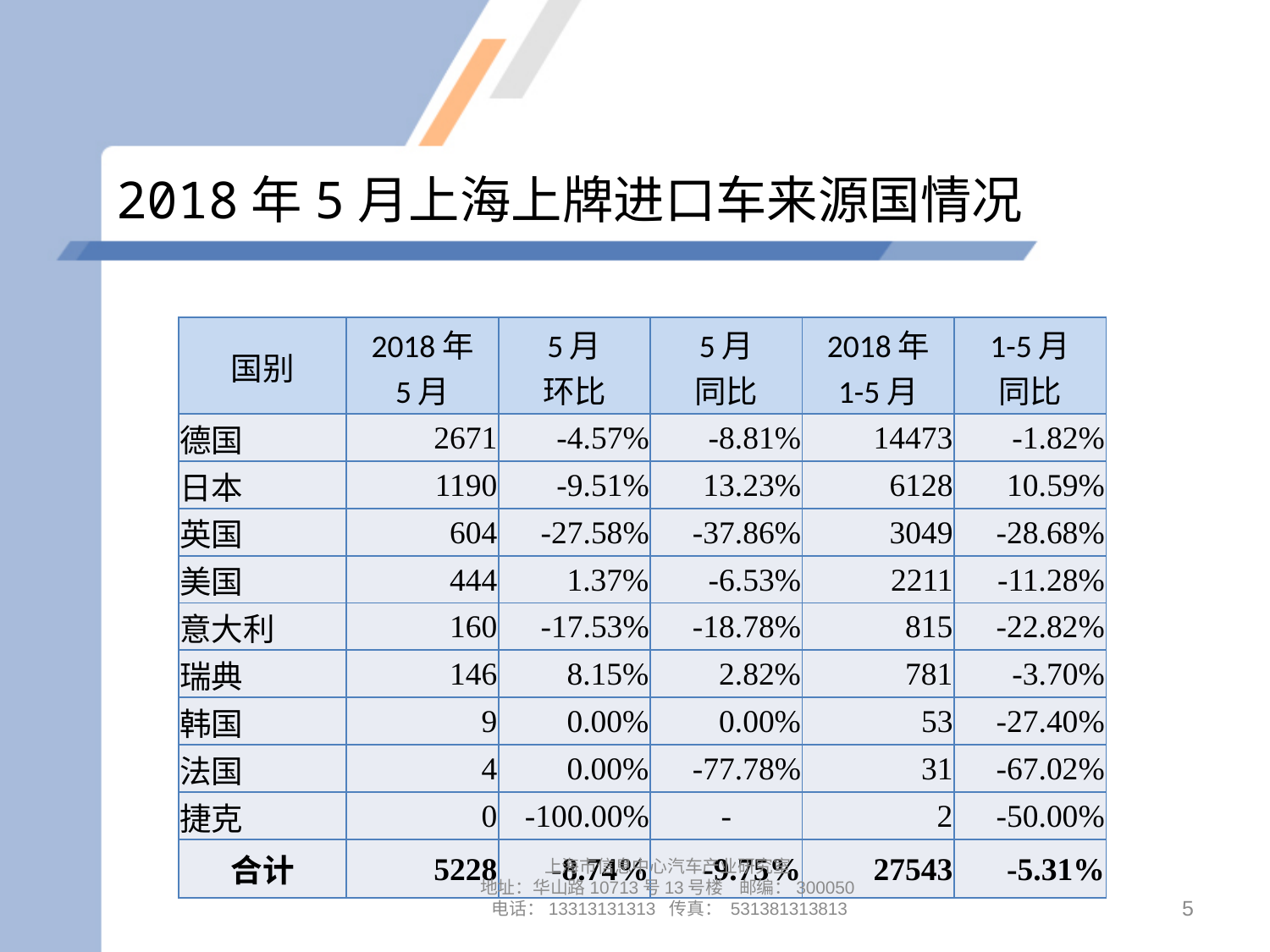

# 2018年5月上海上牌进口车来源国情况
| 国别 | 2018年 5月 | 5月 环比 | 5月 同比 | 2018年 1-5月 | 1-5月 同比 |
| --- | --- | --- | --- | --- | --- |
| 德国 | 2671 | -4.57% | -8.81% | 14473 | -1.82% |
| 日本 | 1190 | -9.51% | 13.23% | 6128 | 10.59% |
| 英国 | 604 | -27.58% | -37.86% | 3049 | -28.68% |
| 美国 | 444 | 1.37% | -6.53% | 2211 | -11.28% |
| 意大利 | 160 | -17.53% | -18.78% | 815 | -22.82% |
| 瑞典 | 146 | 8.15% | 2.82% | 781 | -3.70% |
| 韩国 | 9 | 0.00% | 0.00% | 53 | -27.40% |
| 法国 | 4 | 0.00% | -77.78% | 31 | -67.02% |
| 捷克 | 0 | -100.00% | - | 2 | -50.00% |
| 合计 | 5228 | -8.74% | -9.75% | 27543 | -5.31% |
上海市信息中心汽车产业研究室
地址：华山路10713号13号楼    邮编：300050  电话：13313131313  传真： 531381313813

5